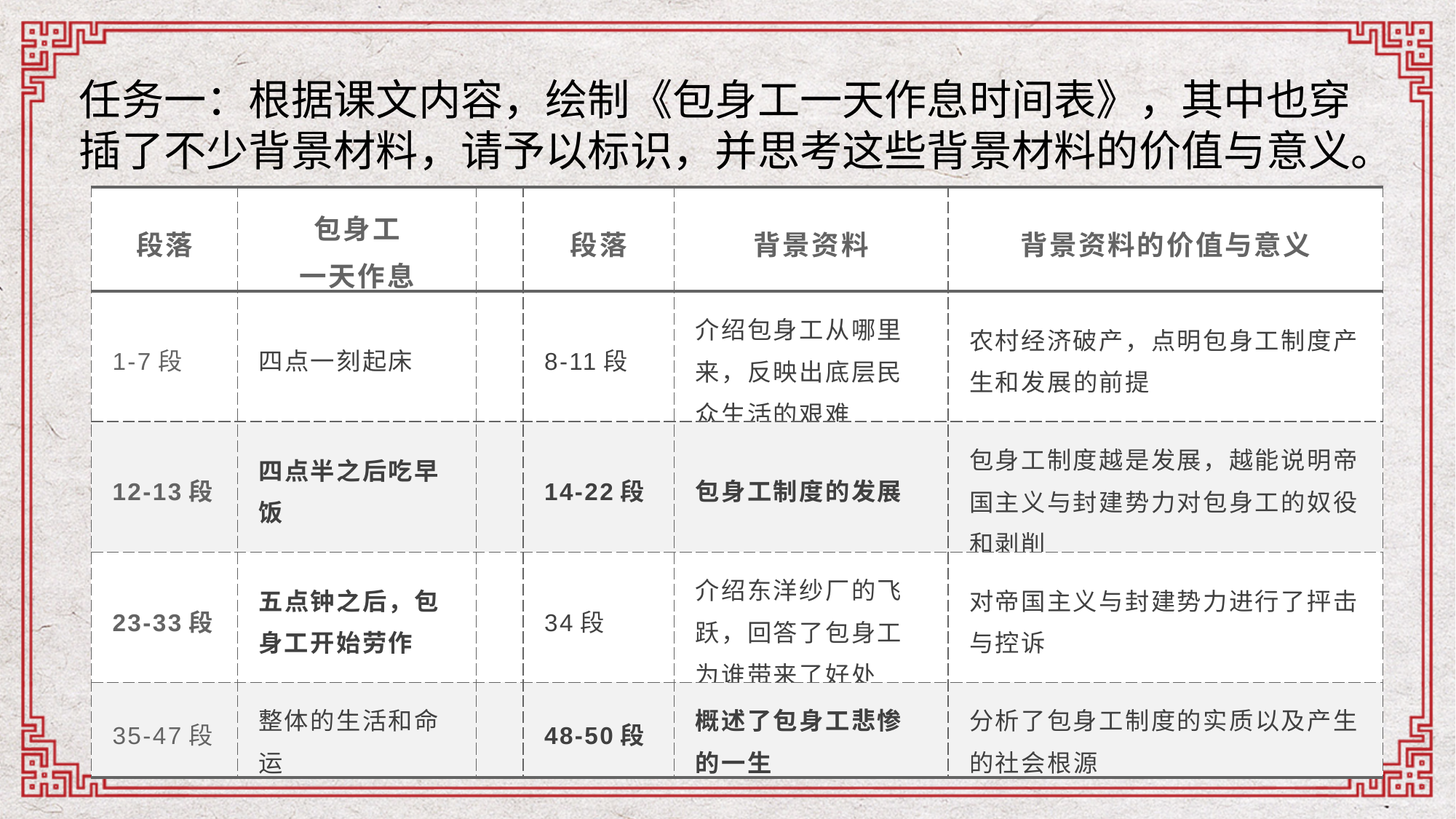

任务一：根据课文内容，绘制《包身工一天作息时间表》，其中也穿插了不少背景材料，请予以标识，并思考这些背景材料的价值与意义。
| 段落 | 包身工 一天作息 |  | 段落 | 背景资料 | 背景资料的价值与意义 |
| --- | --- | --- | --- | --- | --- |
| 1-7段 | 四点一刻起床 |  | 8-11段 | 介绍包身工从哪里来，反映出底层民众生活的艰难 | 农村经济破产，点明包身工制度产生和发展的前提 |
| 12-13段 | 四点半之后吃早饭 |  | 14-22段 | 包身工制度的发展 | 包身工制度越是发展，越能说明帝国主义与封建势力对包身工的奴役和剥削 |
| 23-33段 | 五点钟之后，包身工开始劳作 |  | 34段 | 介绍东洋纱厂的飞跃，回答了包身工为谁带来了好处 | 对帝国主义与封建势力进行了抨击与控诉 |
| 35-47段 | 整体的生活和命运 |  | 48-50段 | 概述了包身工悲惨的一生 | 分析了包身工制度的实质以及产生的社会根源 |